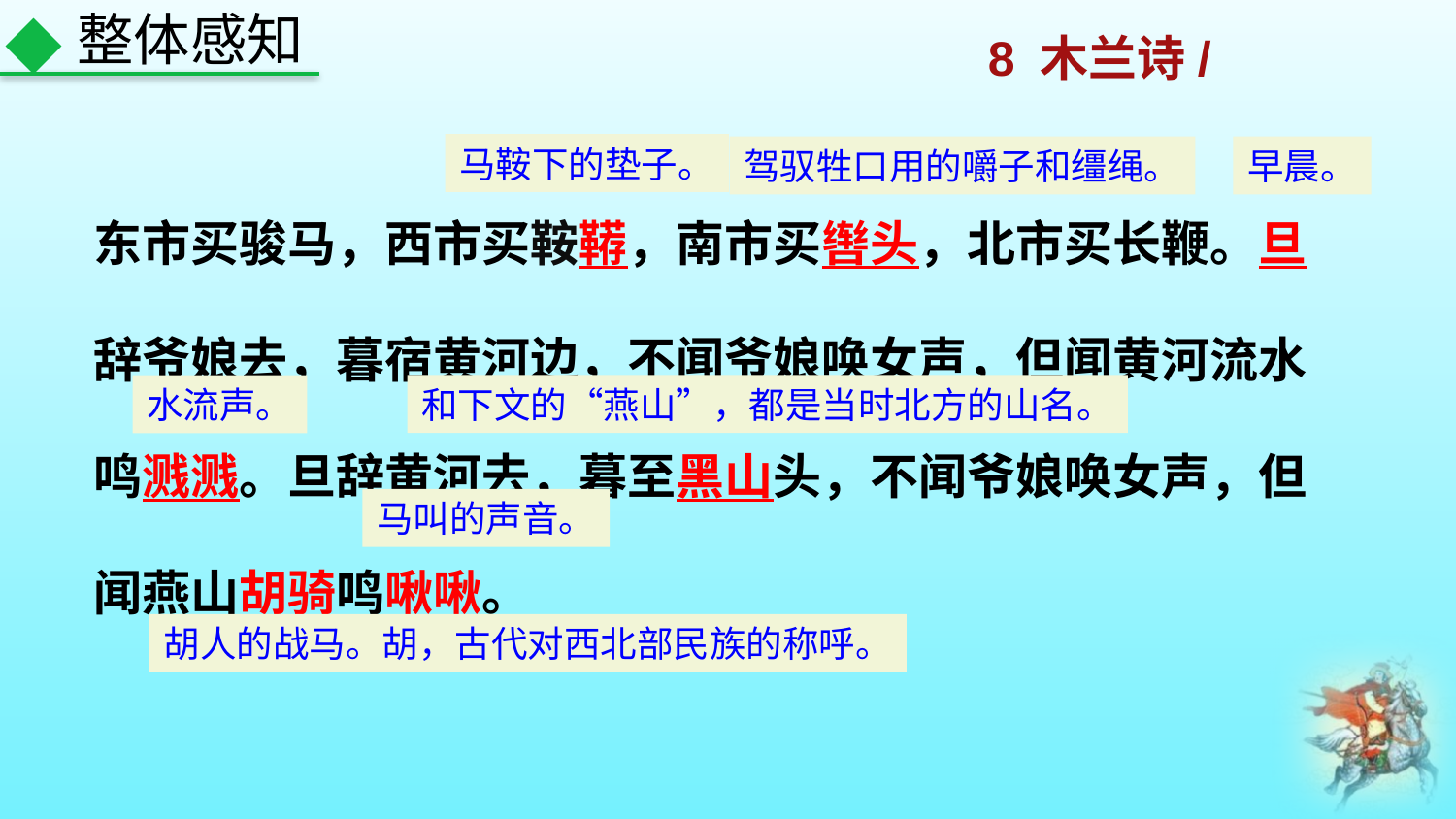

整体感知

马鞍下的垫子。
驾驭牲口用的嚼子和缰绳。
早晨。
东市买骏马，西市买鞍鞯，南市买辔头，北市买长鞭。旦辞爷娘去，暮宿黄河边，不闻爷娘唤女声，但闻黄河流水鸣溅溅。旦辞黄河去，暮至黑山头，不闻爷娘唤女声，但闻燕山胡骑鸣啾啾。
和下文的“燕山”，都是当时北方的山名。
水流声。
马叫的声音。
胡人的战马。胡，古代对西北部民族的称呼。